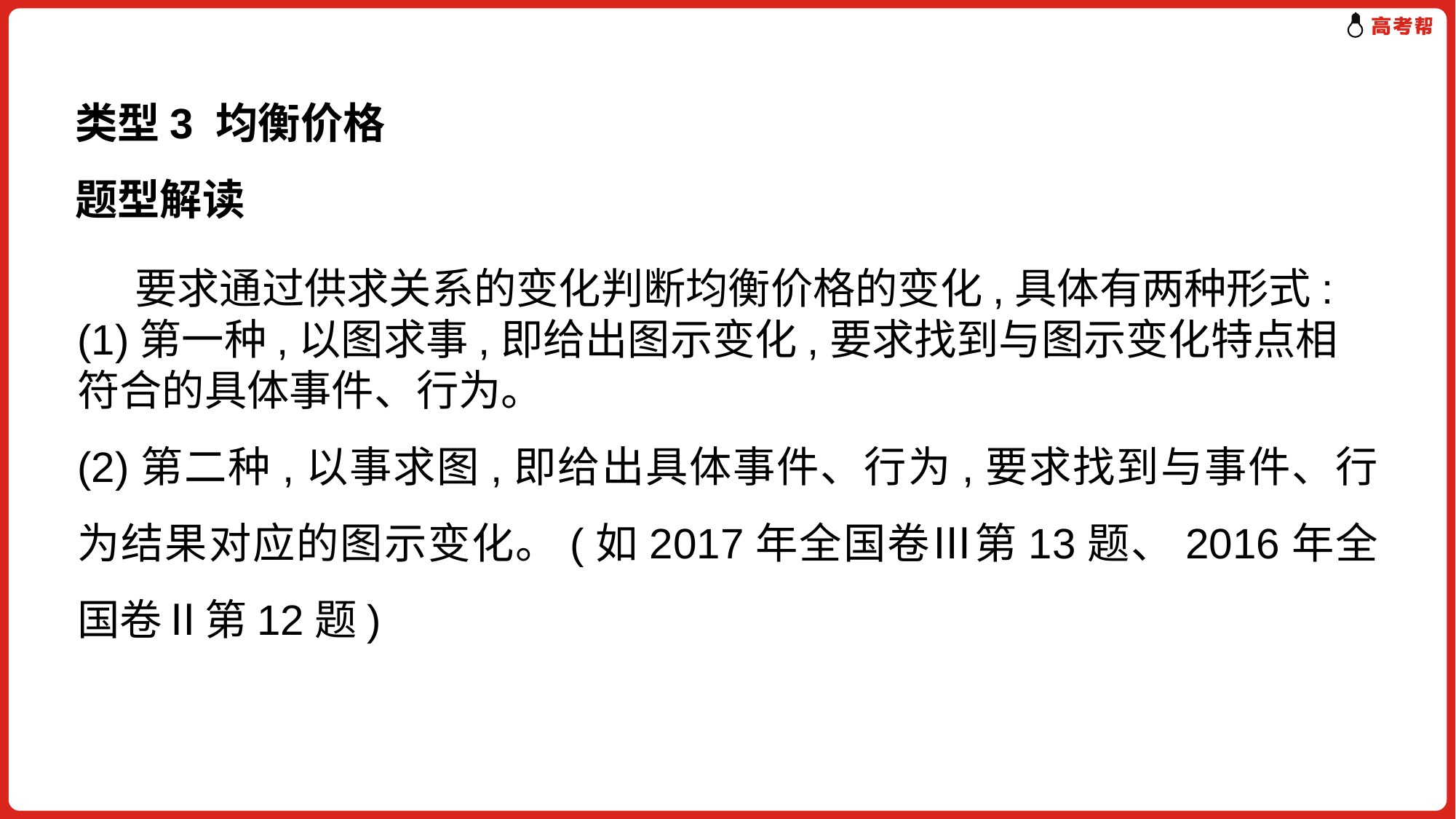

类型3 均衡价格
题型解读
     要求通过供求关系的变化判断均衡价格的变化,具体有两种形式:
(1)第一种,以图求事,即给出图示变化,要求找到与图示变化特点相符合的具体事件、行为。
(2)第二种,以事求图,即给出具体事件、行为,要求找到与事件、行为结果对应的图示变化。(如2017年全国卷Ⅲ第13题、2016年全国卷Ⅱ第12题)